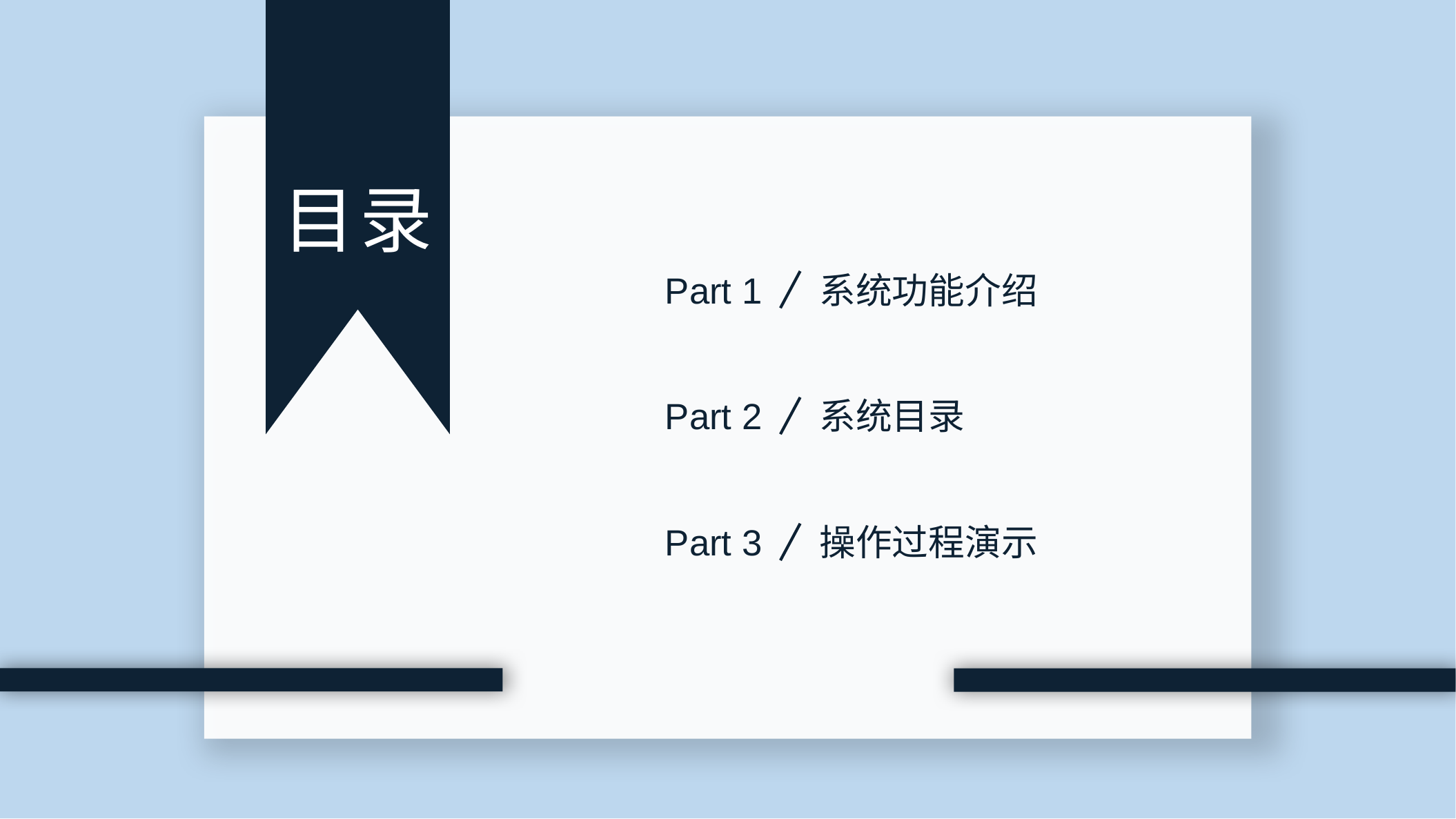

目录
系统功能介绍
Part 1
Part 2
系统目录
操作过程演示
Part 3